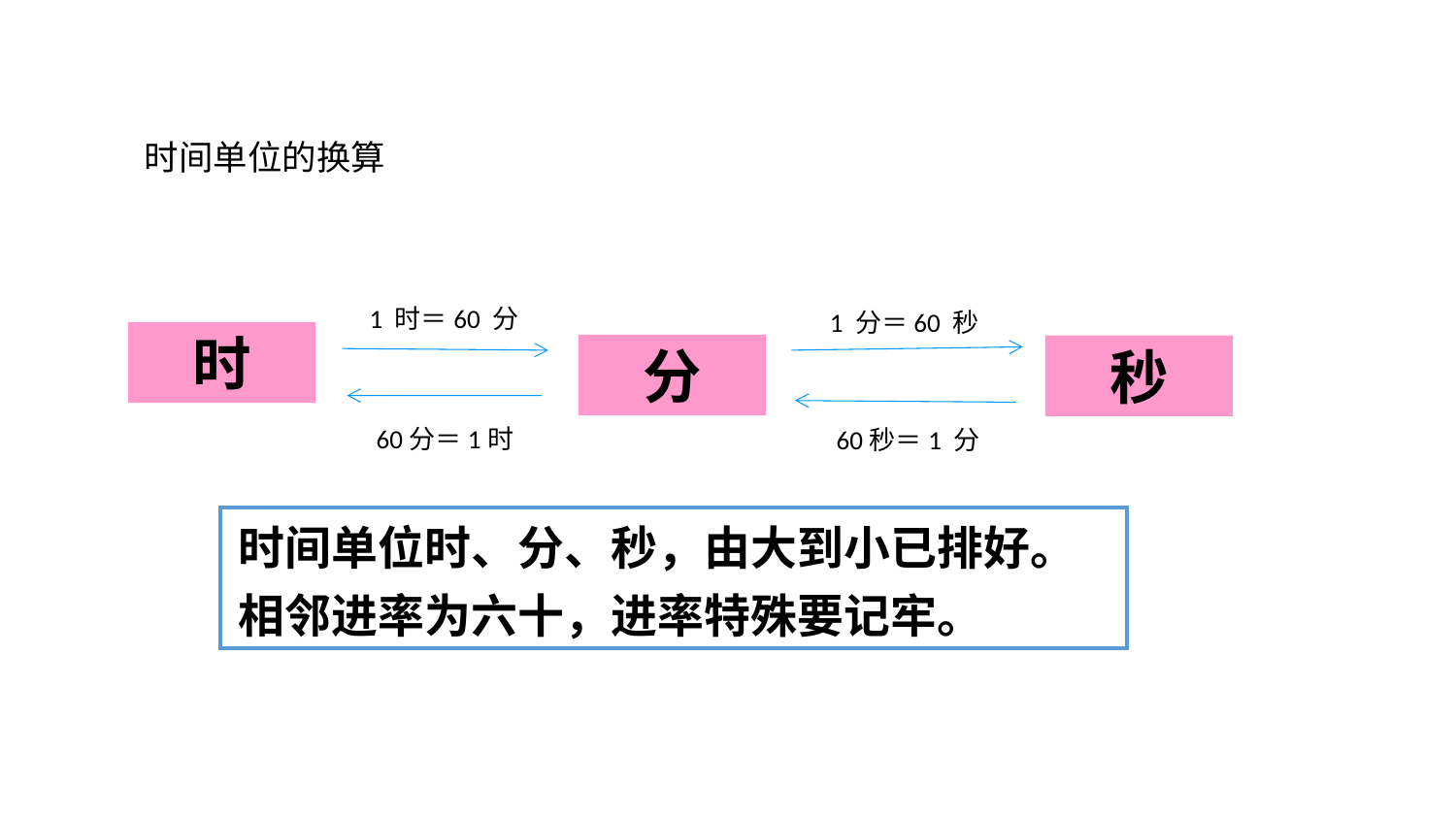

时间单位的换算

1 时＝60 分
1 分＝60 秒
时
分
秒
60分＝1时
60秒＝1 分
| 时间单位时、分、秒，由大到小已排好。 相邻进率为六十，进率特殊要记牢。 |
| --- |